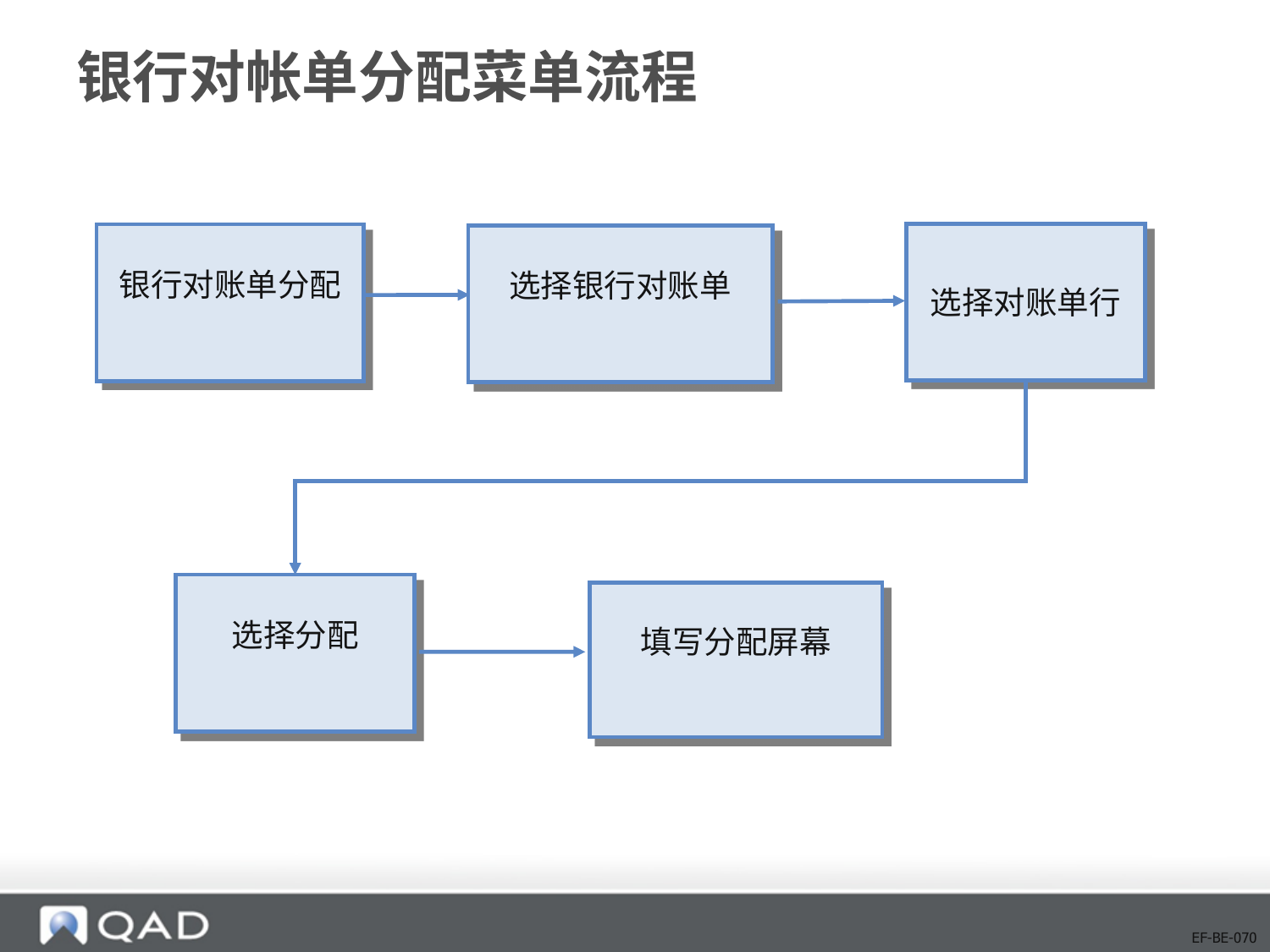

# 银行对帐单分配菜单流程
选择对账单行
银行对账单分配

选择银行对账单

选择分配

填写分配屏幕

EF-BE-070